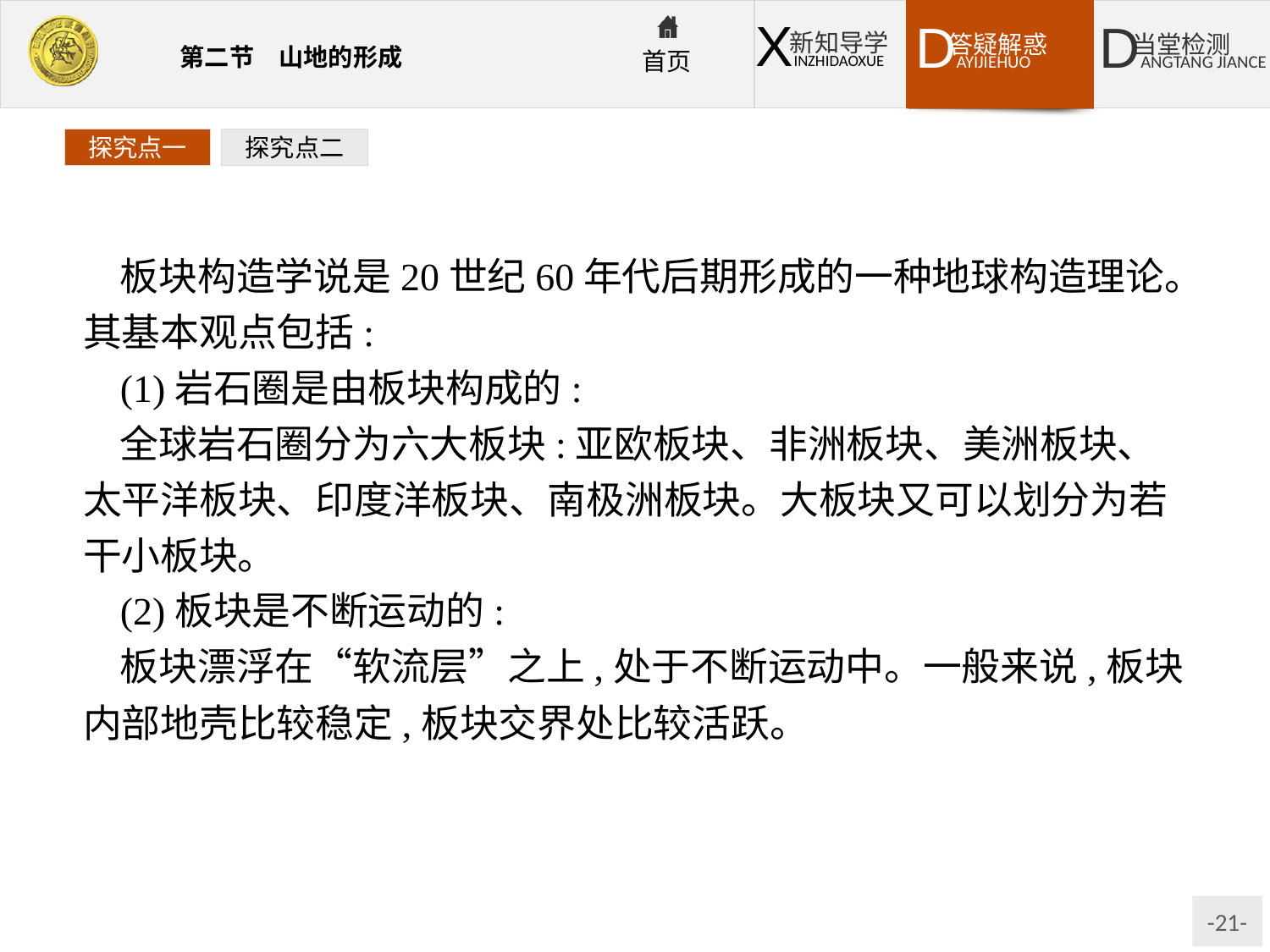

探究点一
探究点二
板块构造学说是20世纪60年代后期形成的一种地球构造理论。其基本观点包括:
(1)岩石圈是由板块构成的:
全球岩石圈分为六大板块:亚欧板块、非洲板块、美洲板块、太平洋板块、印度洋板块、南极洲板块。大板块又可以划分为若干小板块。
(2)板块是不断运动的:
板块漂浮在“软流层”之上,处于不断运动中。一般来说,板块内部地壳比较稳定,板块交界处比较活跃。